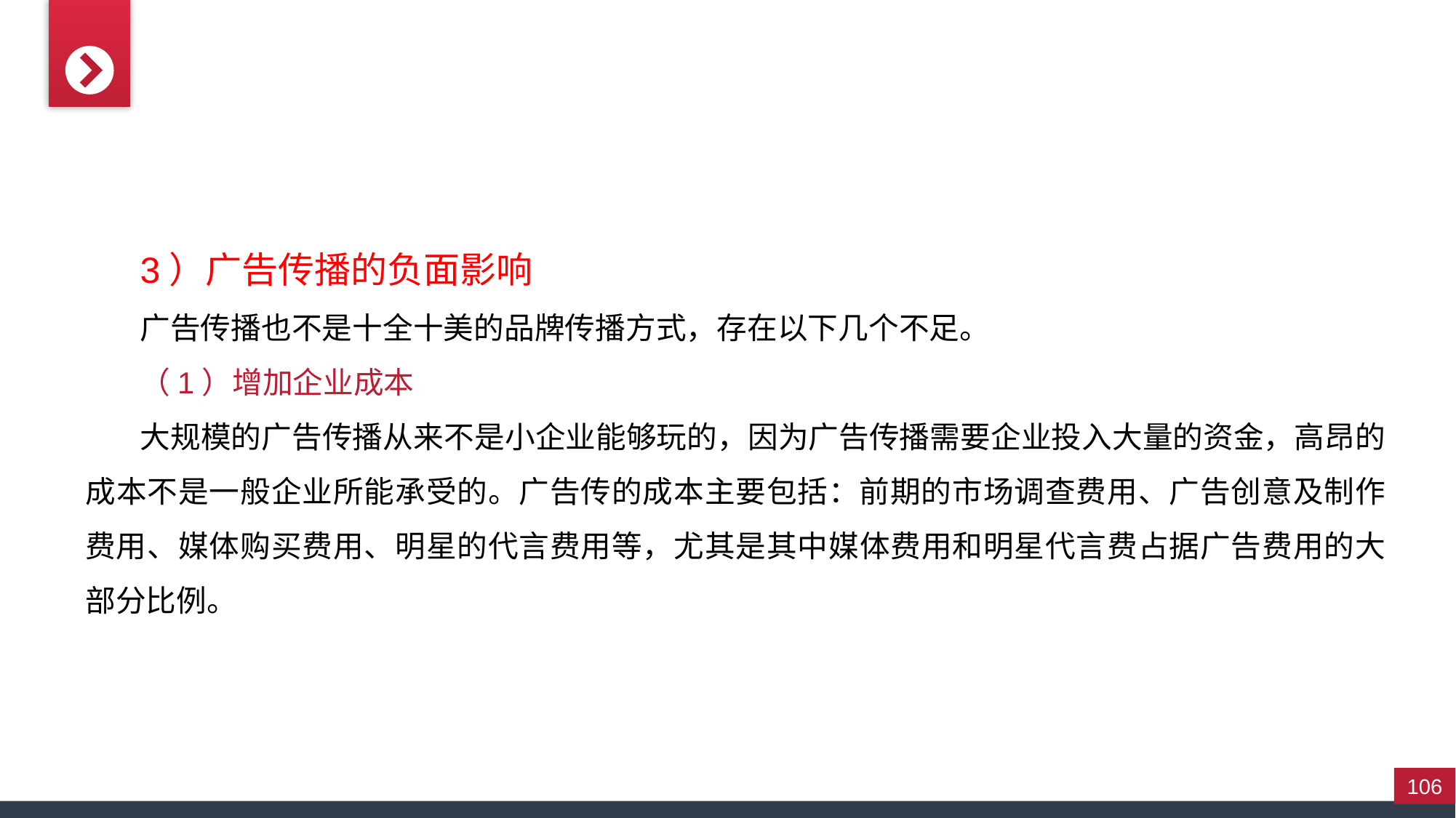

3）广告传播的负面影响
广告传播也不是十全十美的品牌传播方式，存在以下几个不足。
（1）增加企业成本
大规模的广告传播从来不是小企业能够玩的，因为广告传播需要企业投入大量的资金，高昂的成本不是一般企业所能承受的。广告传的成本主要包括：前期的市场调查费用、广告创意及制作费用、媒体购买费用、明星的代言费用等，尤其是其中媒体费用和明星代言费占据广告费用的大部分比例。